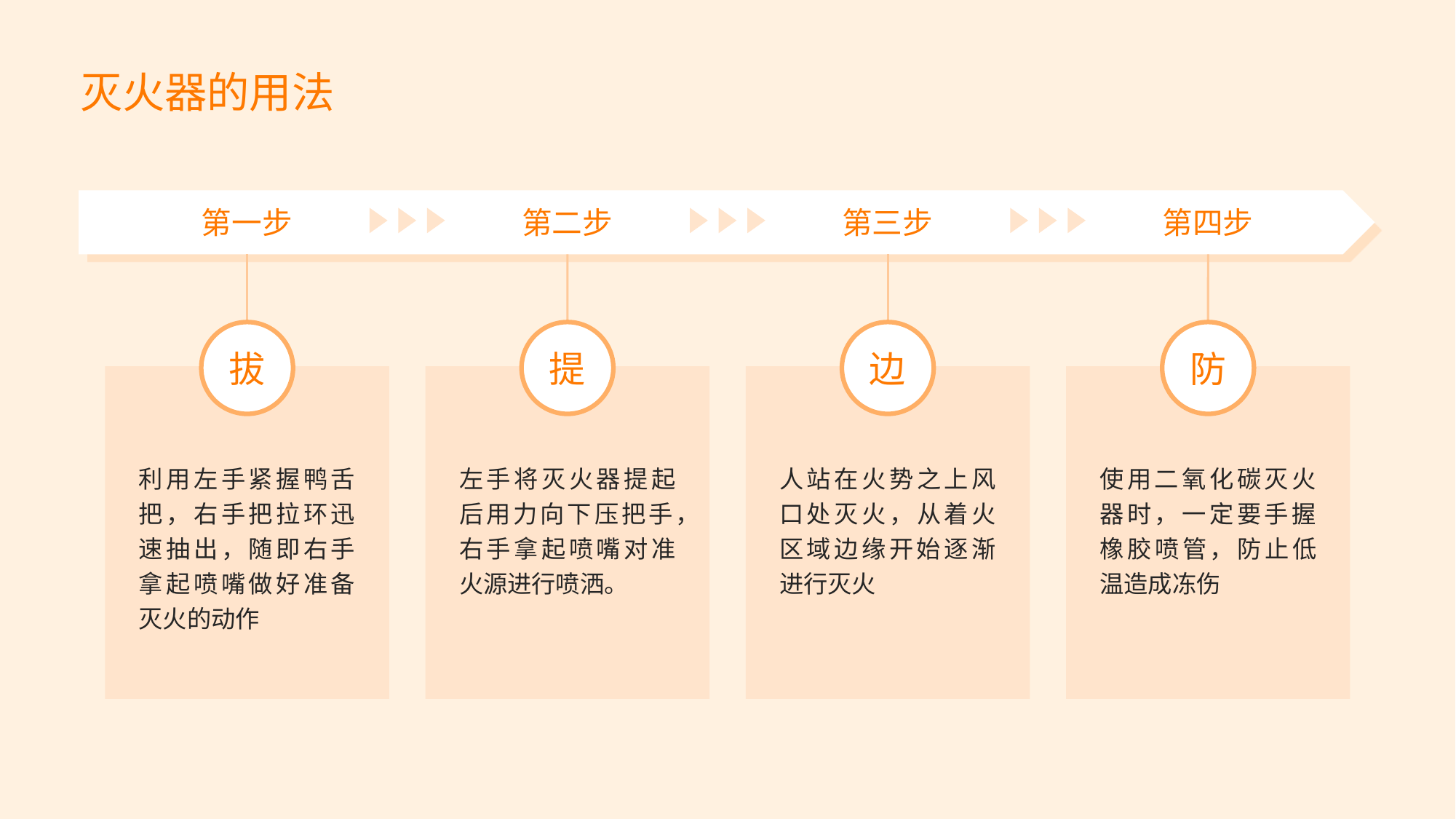

灭火器的用法

第一步
拔

利用左手紧握鸭舌把，右手把拉环迅速抽出，随即右手拿起喷嘴做好准备灭火的动作
第二步
提

左手将灭火器提起后用力向下压把手，
右手拿起喷嘴对准火源进行喷洒。
第三步
边

人站在火势之上风口处灭火，从着火区域边缘开始逐渐进行灭火
第四步
防

使用二氧化碳灭火器时，一定要手握橡胶喷管，防止低温造成冻伤